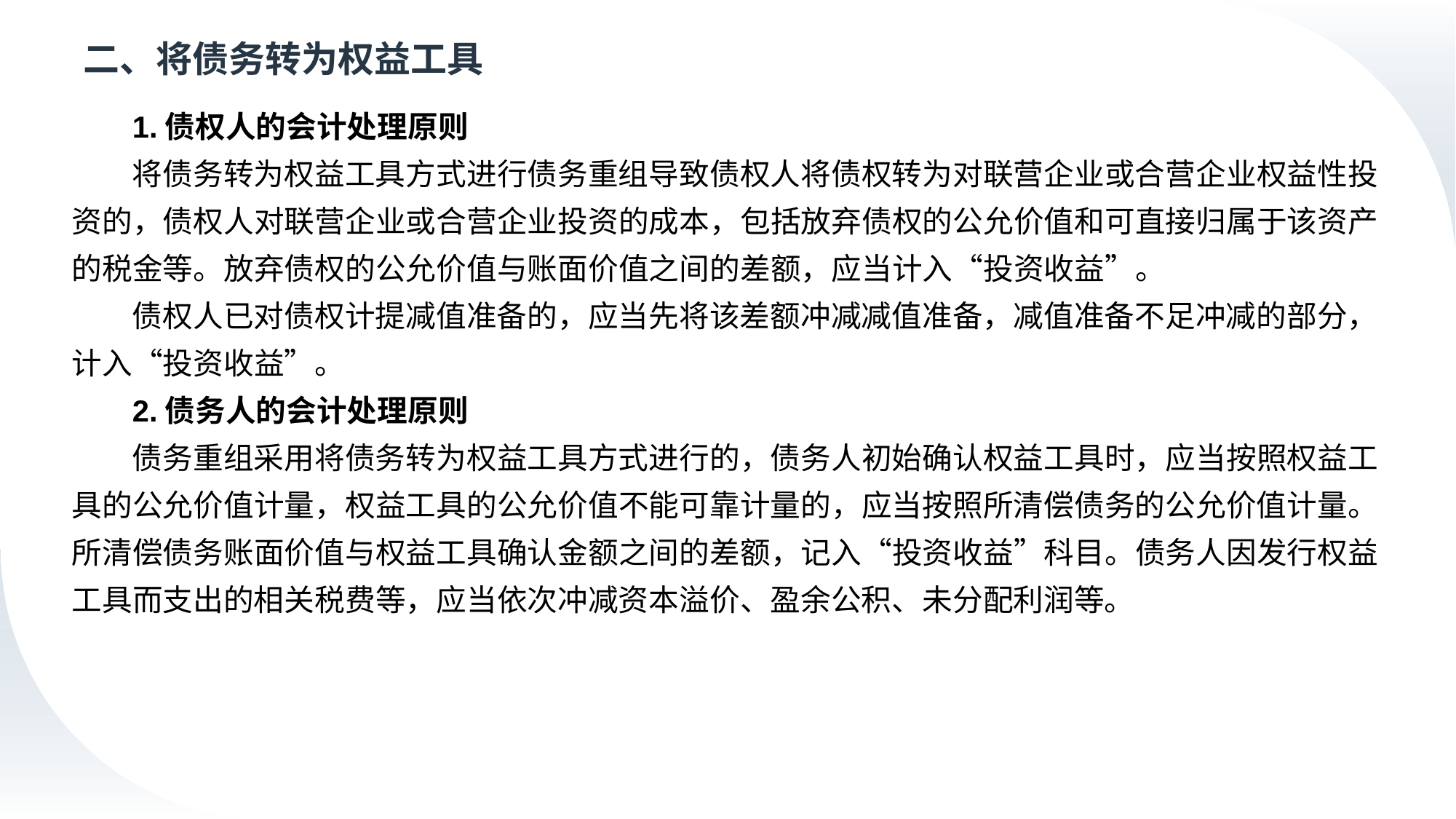

# 二、将债务转为权益工具
1.债权人的会计处理原则
将债务转为权益工具方式进行债务重组导致债权人将债权转为对联营企业或合营企业权益性投资的，债权人对联营企业或合营企业投资的成本，包括放弃债权的公允价值和可直接归属于该资产的税金等。放弃债权的公允价值与账面价值之间的差额，应当计入“投资收益”。
债权人已对债权计提减值准备的，应当先将该差额冲减减值准备，减值准备不足冲减的部分，计入“投资收益”。
2.债务人的会计处理原则
债务重组采用将债务转为权益工具方式进行的，债务人初始确认权益工具时，应当按照权益工具的公允价值计量，权益工具的公允价值不能可靠计量的，应当按照所清偿债务的公允价值计量。所清偿债务账面价值与权益工具确认金额之间的差额，记入“投资收益”科目。债务人因发行权益工具而支出的相关税费等，应当依次冲减资本溢价、盈余公积、未分配利润等。